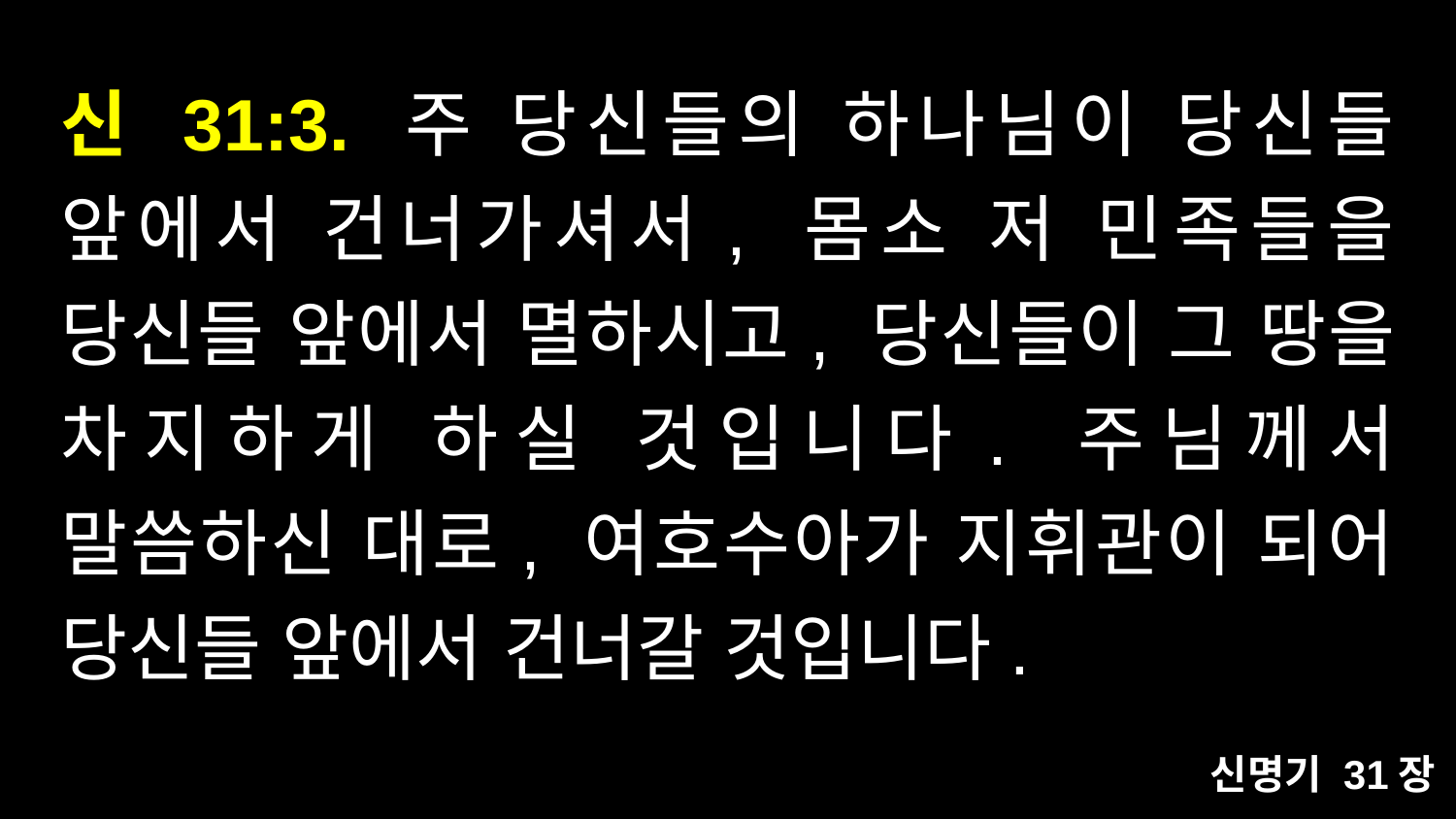

# 신 31:3. 주 당신들의 하나님이 당신들 앞에서 건너가셔서, 몸소 저 민족들을 당신들 앞에서 멸하시고, 당신들이 그 땅을 차지하게 하실 것입니다. 주님께서 말씀하신 대로, 여호수아가 지휘관이 되어 당신들 앞에서 건너갈 것입니다.
신명기 31장